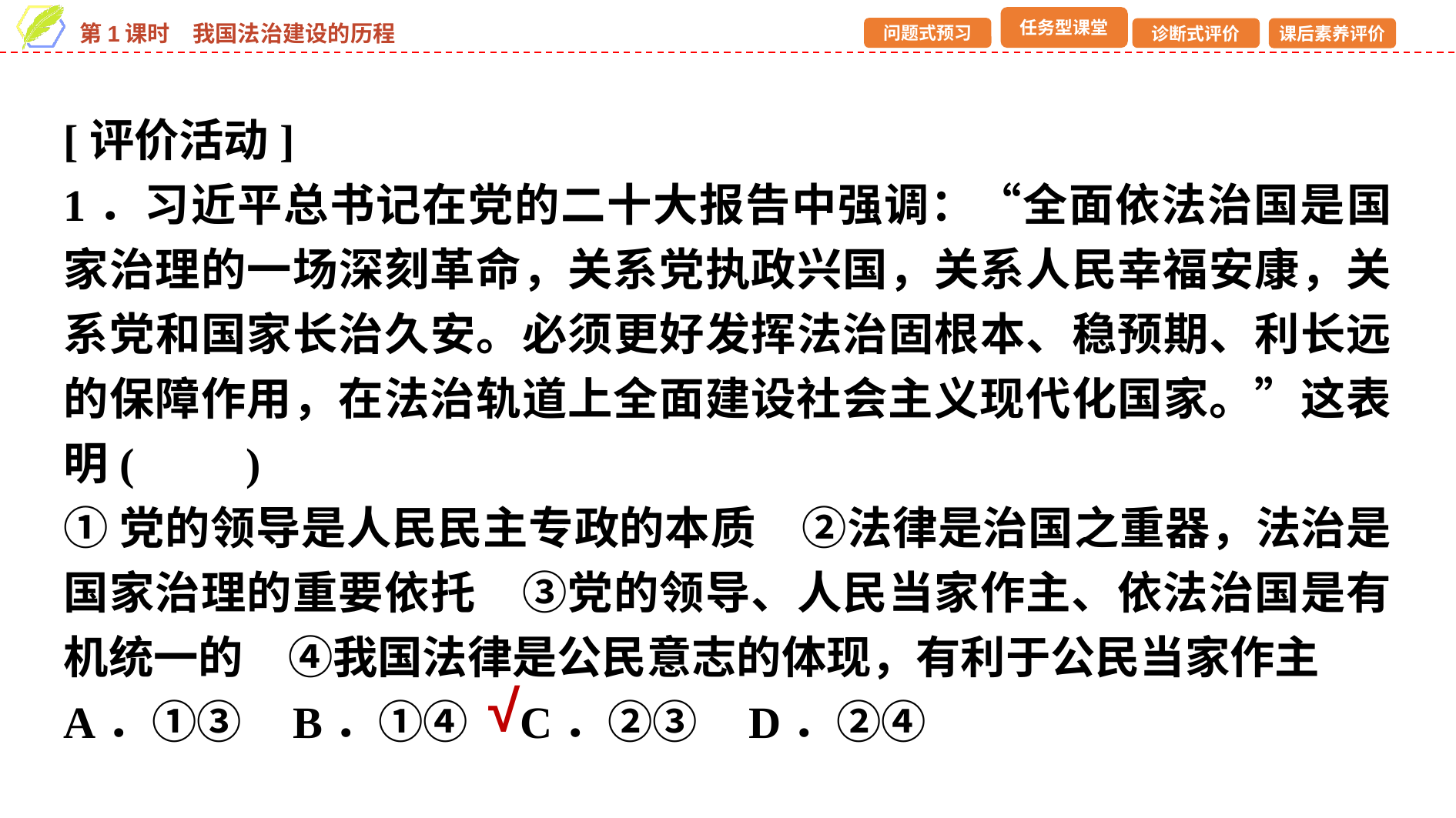

[评价活动]
1．习近平总书记在党的二十大报告中强调：“全面依法治国是国家治理的一场深刻革命，关系党执政兴国，关系人民幸福安康，关系党和国家长治久安。必须更好发挥法治固根本、稳预期、利长远的保障作用，在法治轨道上全面建设社会主义现代化国家。”这表明(　　)
①党的领导是人民民主专政的本质　②法律是治国之重器，法治是国家治理的重要依托　③党的领导、人民当家作主、依法治国是有机统一的　④我国法律是公民意志的体现，有利于公民当家作主
A．①③    B．①④    C．②③    D．②④
√